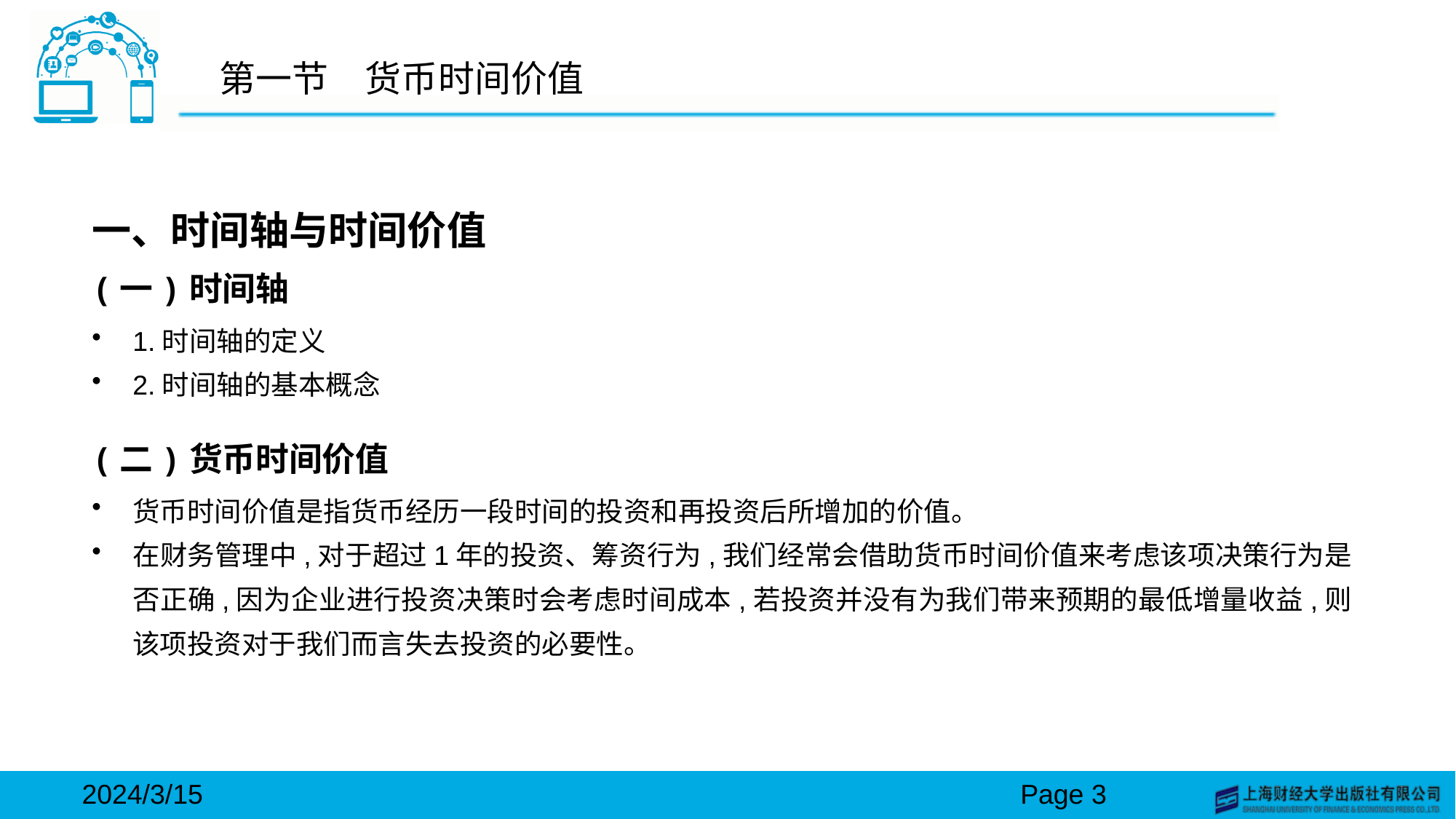

# 第一节　货币时间价值
一、时间轴与时间价值
(一)时间轴
1.时间轴的定义
2.时间轴的基本概念
(二)货币时间价值
货币时间价值是指货币经历一段时间的投资和再投资后所增加的价值。
在财务管理中,对于超过1年的投资、筹资行为,我们经常会借助货币时间价值来考虑该项决策行为是否正确,因为企业进行投资决策时会考虑时间成本,若投资并没有为我们带来预期的最低增量收益,则该项投资对于我们而言失去投资的必要性。

2024/3/15
Page 3